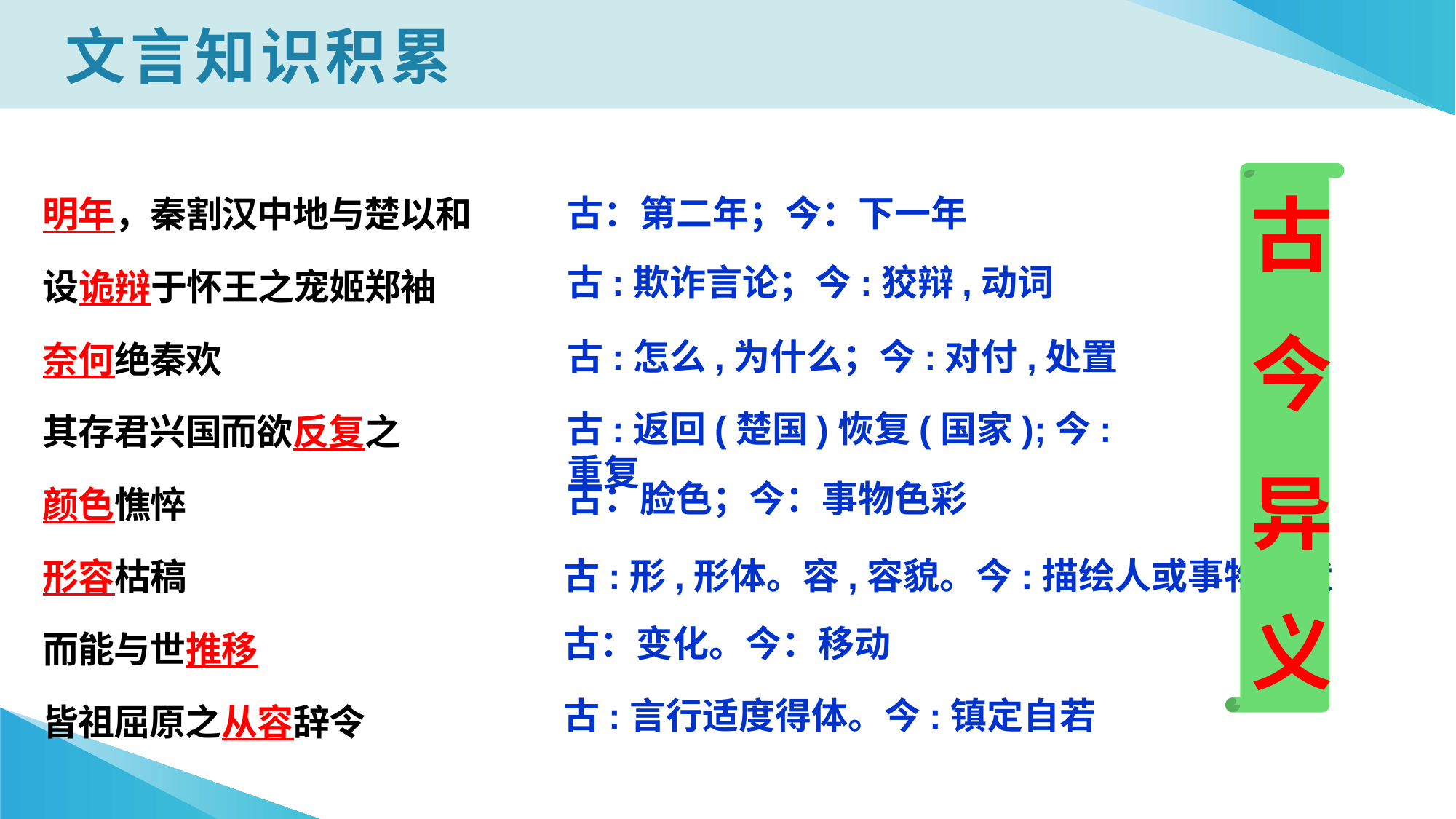

文言知识积累
明年，秦割汉中地与楚以和
设诡辩于怀王之宠姬郑袖
奈何绝秦欢
其存君兴国而欲反复之
颜色憔悴
形容枯稿
而能与世推移
皆祖屈原之从容辞令
古
今
异
义
古：第二年；今：下一年
古:欺诈言论；今:狡辩,动词
古:怎么,为什么；今:对付,处置
古:返回(楚国)恢复(国家);今:重复
古：脸色；今：事物色彩
古:形,形体。容,容貌。今:描绘人或事物性状
古：变化。今：移动
古:言行适度得体。今:镇定自若